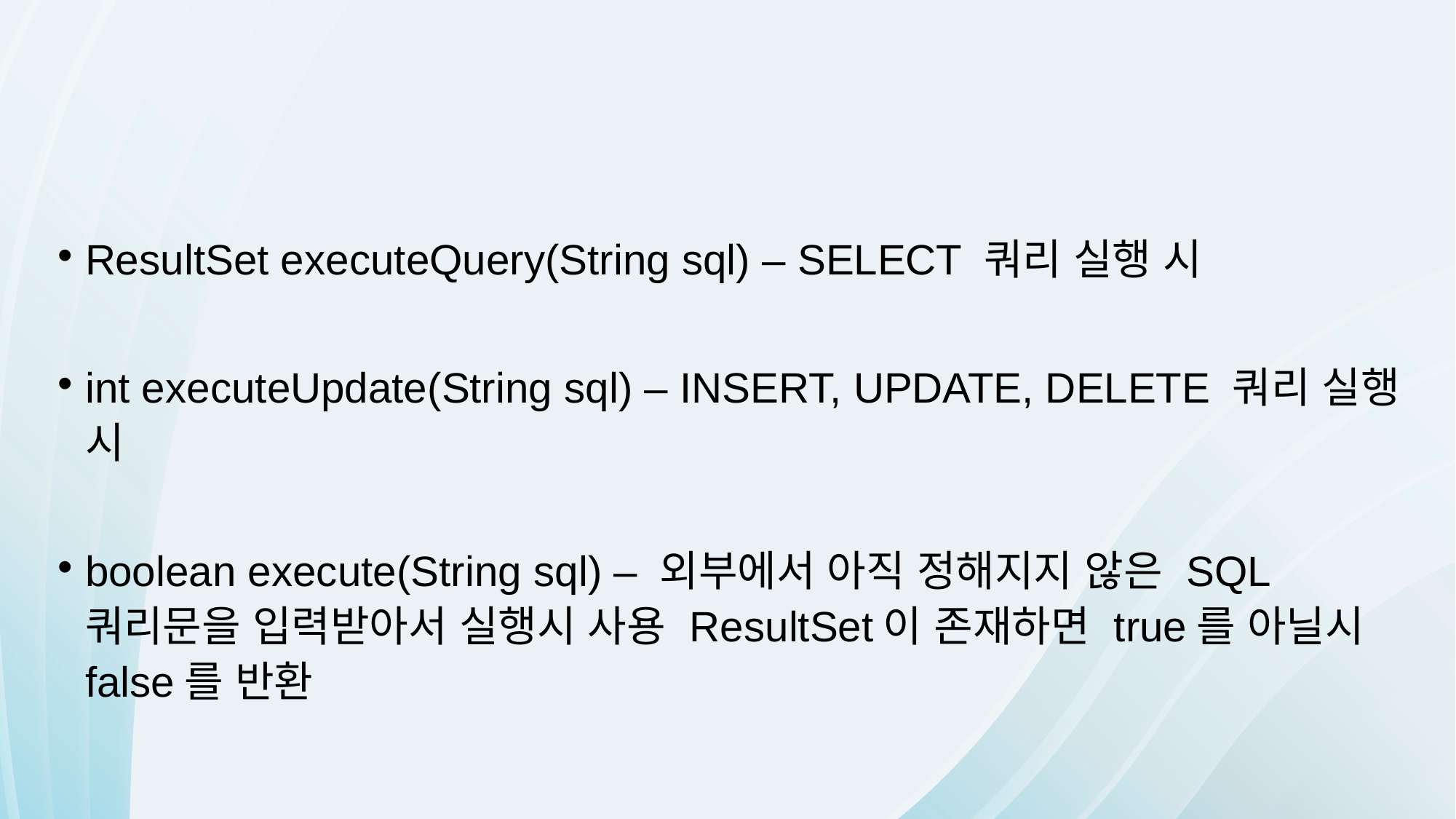

ResultSet executeQuery(String sql) – SELECT 쿼리 실행 시

int executeUpdate(String sql) – INSERT, UPDATE, DELETE 쿼리 실행 시

boolean execute(String sql) – 외부에서 아직 정해지지 않은 SQL 쿼리문을 입력받아서 실행시 사용 ResultSet이 존재하면 true를 아닐시 false를 반환